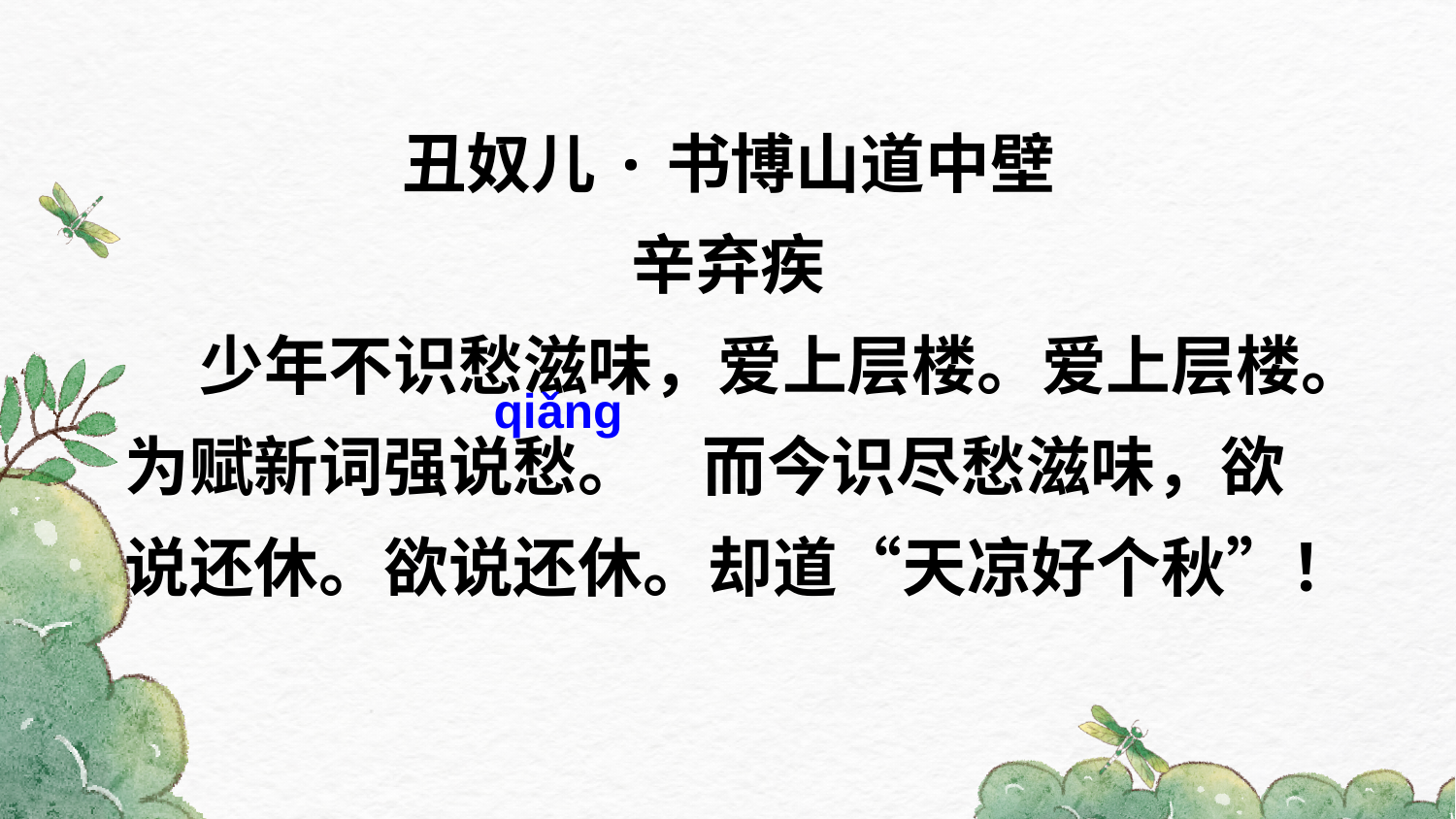

丑奴儿·书博山道中壁
辛弃疾
    少年不识愁滋味，爱上层楼。爱上层楼。为赋新词强说愁。    而今识尽愁滋味，欲说还休。欲说还休。却道“天凉好个秋”！
qiǎnɡ